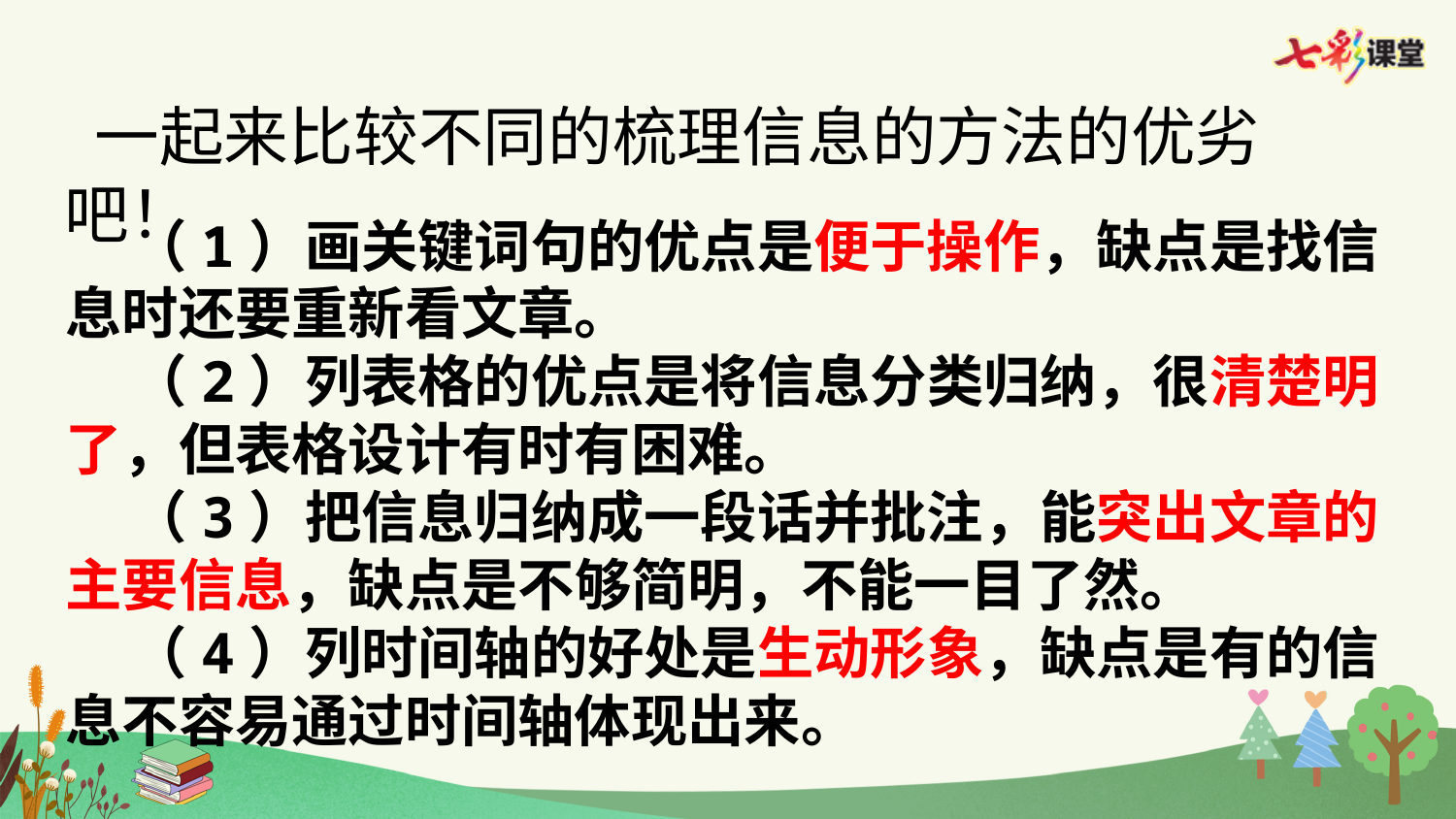

一起来比较不同的梳理信息的方法的优劣吧！
    （1）画关键词句的优点是便于操作，缺点是找信息时还要重新看文章。
    （2）列表格的优点是将信息分类归纳，很清楚明了，但表格设计有时有困难。
    （3）把信息归纳成一段话并批注，能突出文章的主要信息，缺点是不够简明，不能一目了然。
    （4）列时间轴的好处是生动形象，缺点是有的信息不容易通过时间轴体现出来。